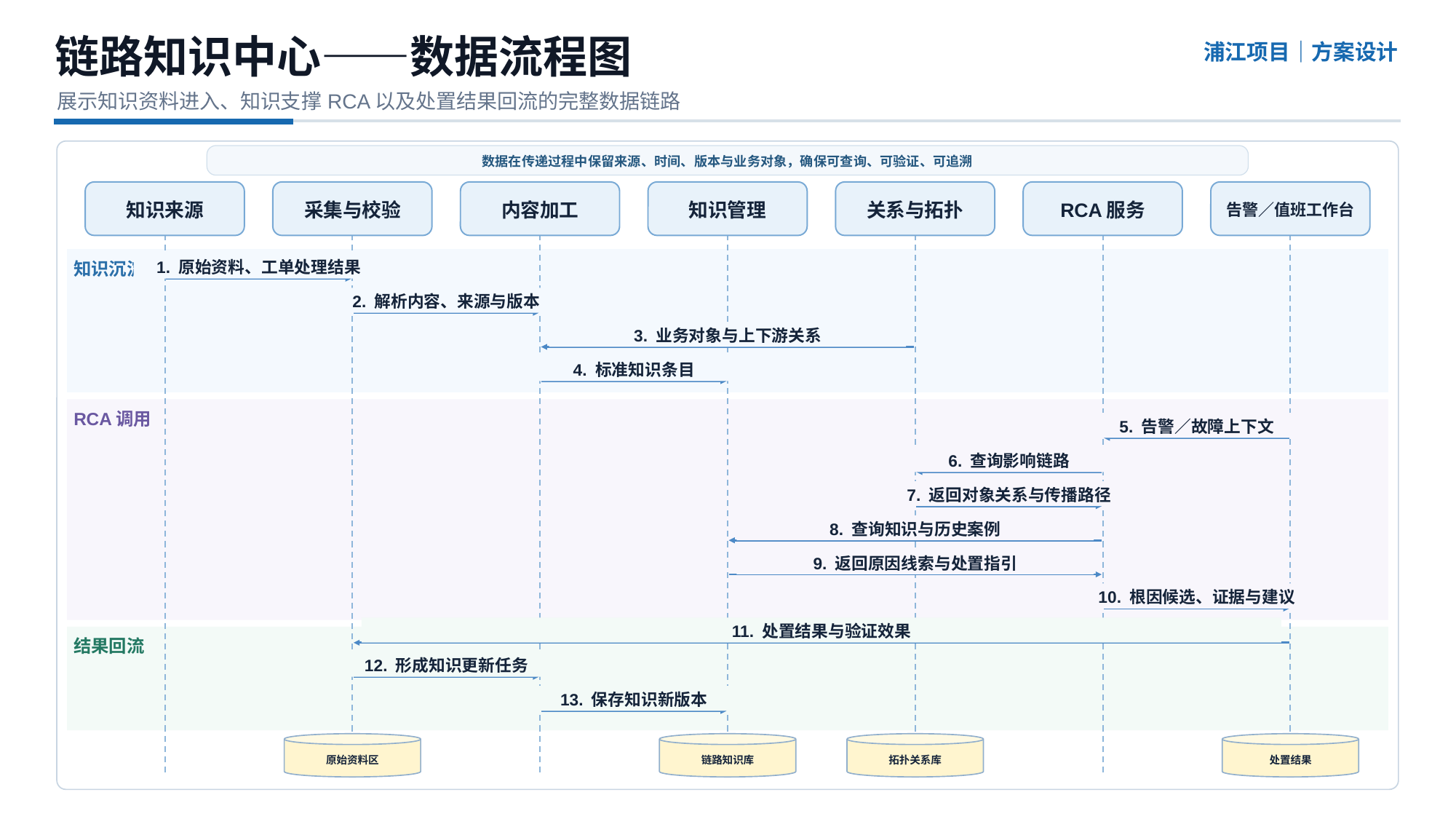

链路知识中心——数据流程图
浦江项目｜方案设计
展示知识资料进入、知识支撑RCA以及处置结果回流的完整数据链路

数据在传递过程中保留来源、时间、版本与业务对象，确保可查询、可验证、可追溯
知识来源
采集与校验
内容加工
知识管理
关系与拓扑
RCA服务
告警／值班工作台

知识沉淀
1. 原始资料、工单处理结果

2. 解析内容、来源与版本

3. 业务对象与上下游关系

4. 标准知识条目

RCA调用
5. 告警／故障上下文

6. 查询影响链路

7. 返回对象关系与传播路径

8. 查询知识与历史案例

9. 返回原因线索与处置指引

10. 根因候选、证据与建议

11. 处置结果与验证效果

结果回流

12. 形成知识更新任务

13. 保存知识新版本

原始资料区
链路知识库
拓扑关系库
处置结果